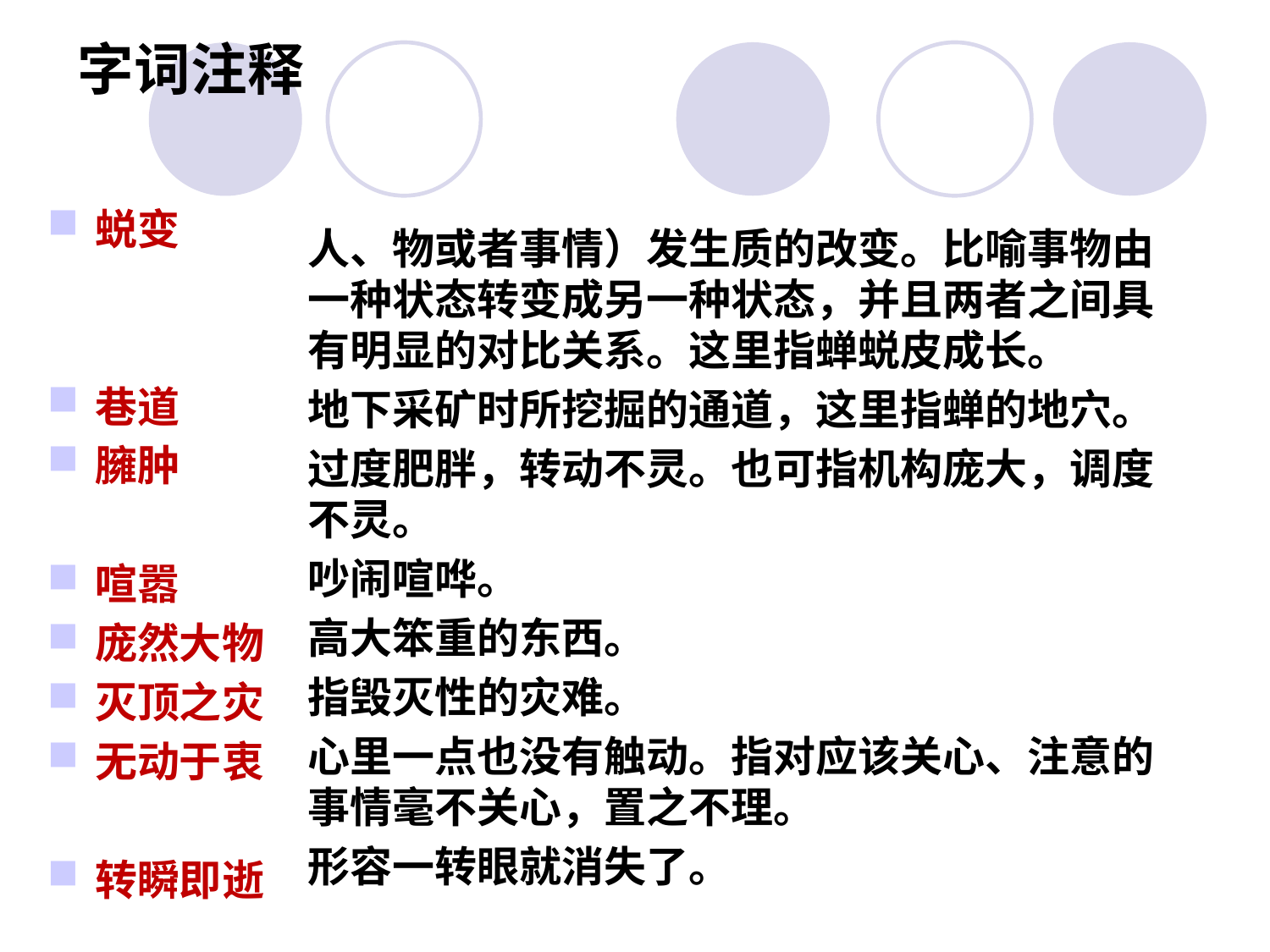

# 字词注释
蜕变

巷道
臃肿

喧嚣
庞然大物
灭顶之灾
无动于衷

转瞬即逝
人、物或者事情）发生质的改变。比喻事物由一种状态转变成另一种状态，并且两者之间具有明显的对比关系。这里指蝉蜕皮成长。
地下采矿时所挖掘的通道，这里指蝉的地穴。
过度肥胖，转动不灵。也可指机构庞大，调度不灵。
吵闹喧哗。
高大笨重的东西。
指毁灭性的灾难。
心里一点也没有触动。指对应该关心、注意的事情毫不关心，置之不理。
形容一转眼就消失了。